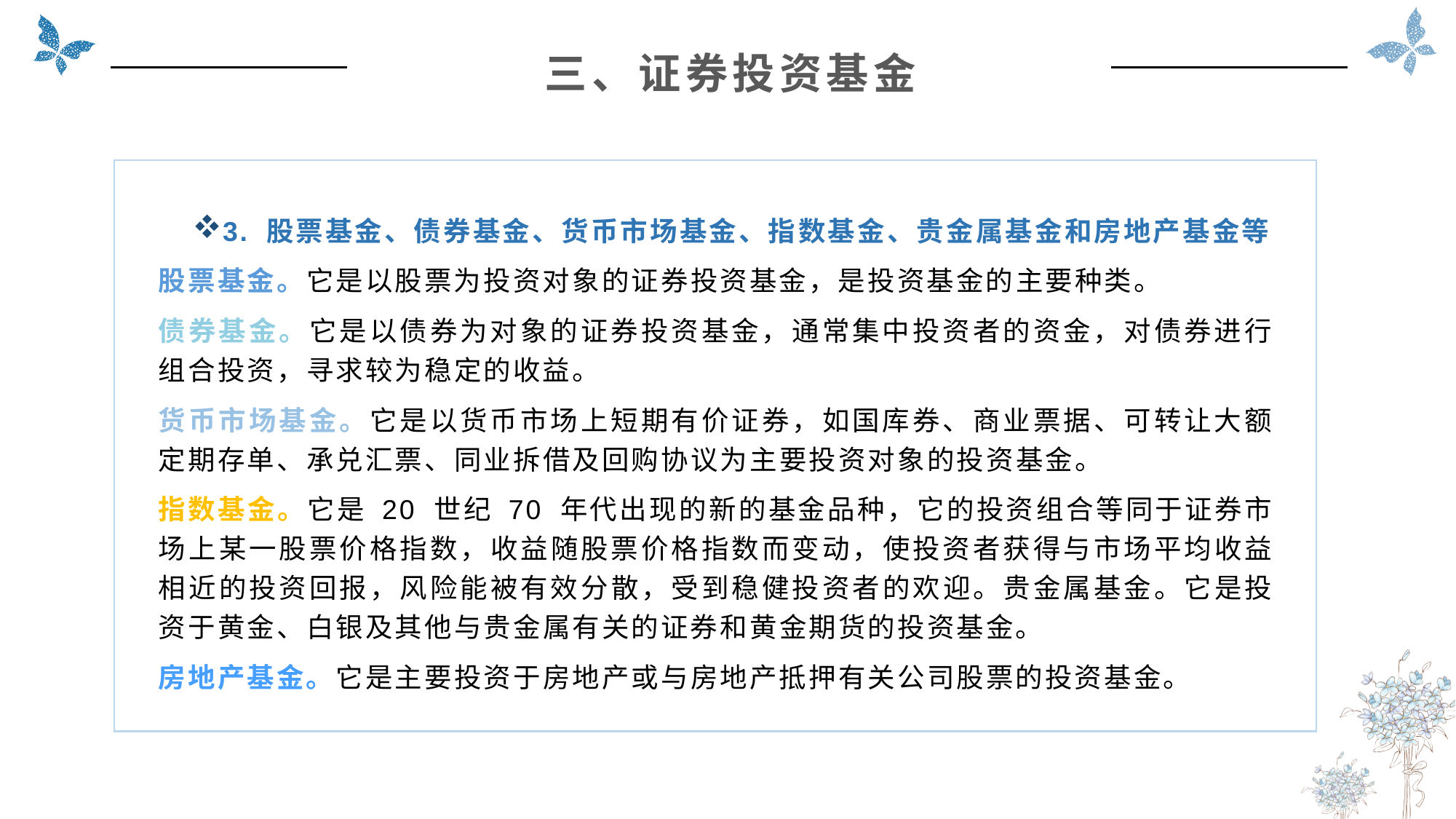

三、证券投资基金

3. 股票基金、债券基金、货币市场基金、指数基金、贵金属基金和房地产基金等
股票基金。它是以股票为投资对象的证券投资基金，是投资基金的主要种类。
债券基金。它是以债券为对象的证券投资基金，通常集中投资者的资金，对债券进行组合投资，寻求较为稳定的收益。
货币市场基金。它是以货币市场上短期有价证券，如国库券、商业票据、可转让大额定期存单、承兑汇票、同业拆借及回购协议为主要投资对象的投资基金。
指数基金。它是 20 世纪 70 年代出现的新的基金品种，它的投资组合等同于证券市场上某一股票价格指数，收益随股票价格指数而变动，使投资者获得与市场平均收益相近的投资回报，风险能被有效分散，受到稳健投资者的欢迎。贵金属基金。它是投资于黄金、白银及其他与贵金属有关的证券和黄金期货的投资基金。
房地产基金。它是主要投资于房地产或与房地产抵押有关公司股票的投资基金。